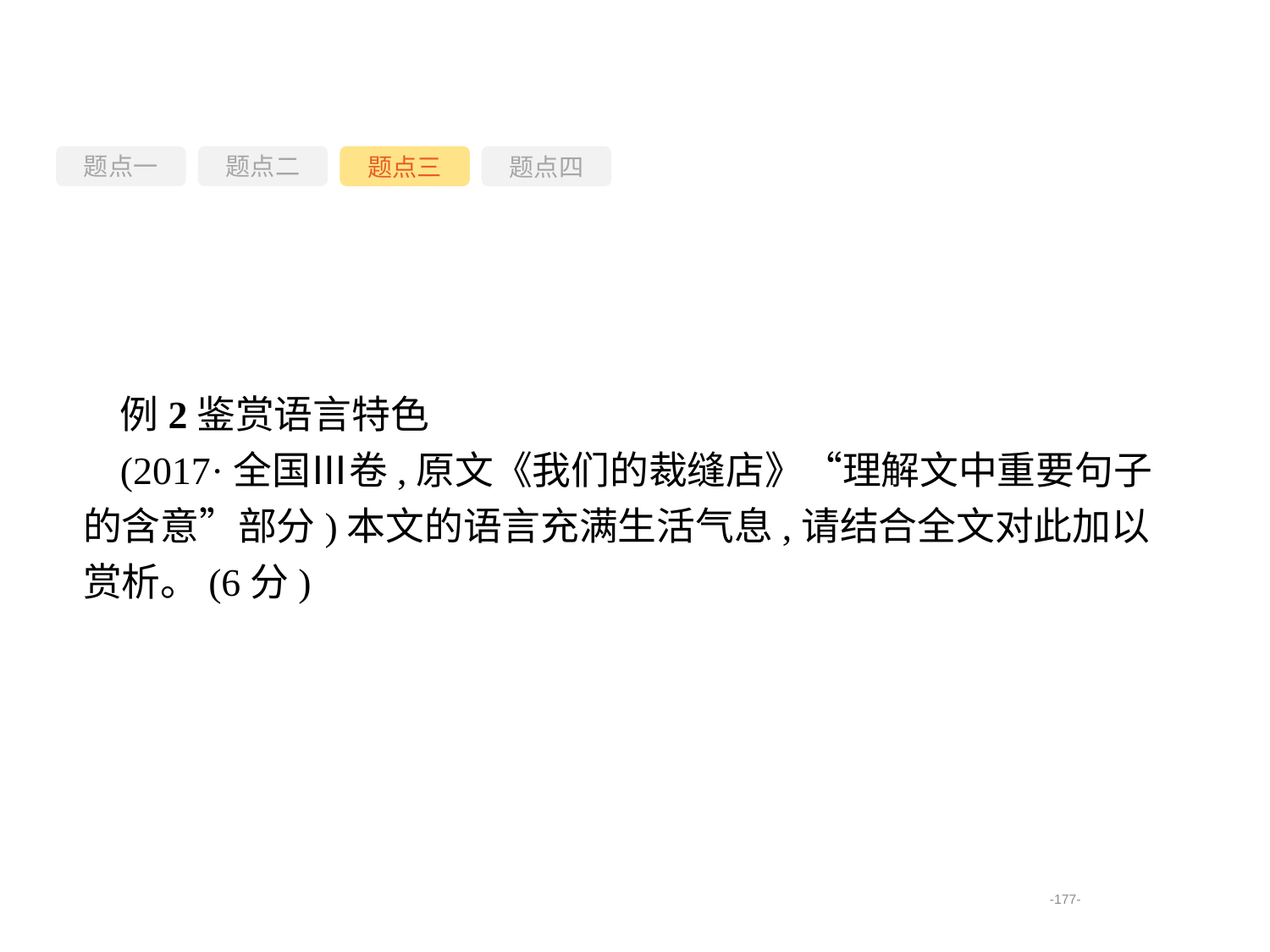

题点一
题点三
题点四
题点二
例2鉴赏语言特色
(2017·全国Ⅲ卷,原文《我们的裁缝店》“理解文中重要句子的含意”部分)本文的语言充满生活气息,请结合全文对此加以赏析。(6分)
-177-